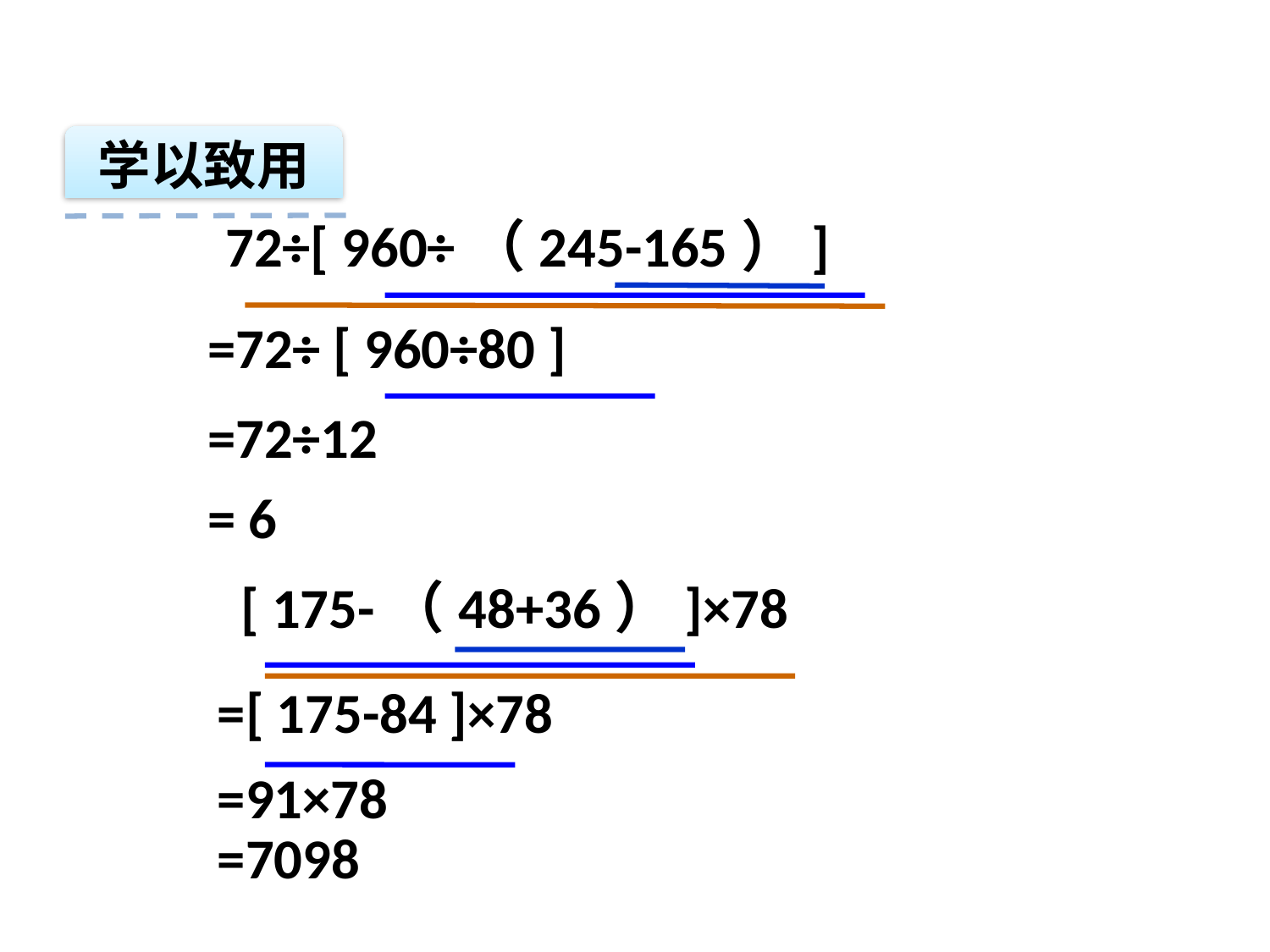

学以致用
   72÷[ 960÷（245-165）]

=72÷ [ 960÷80 ]
=72÷12

= 6
     [ 175-（48+36）]×78

=[ 175-84 ]×78

=91×78

=7098